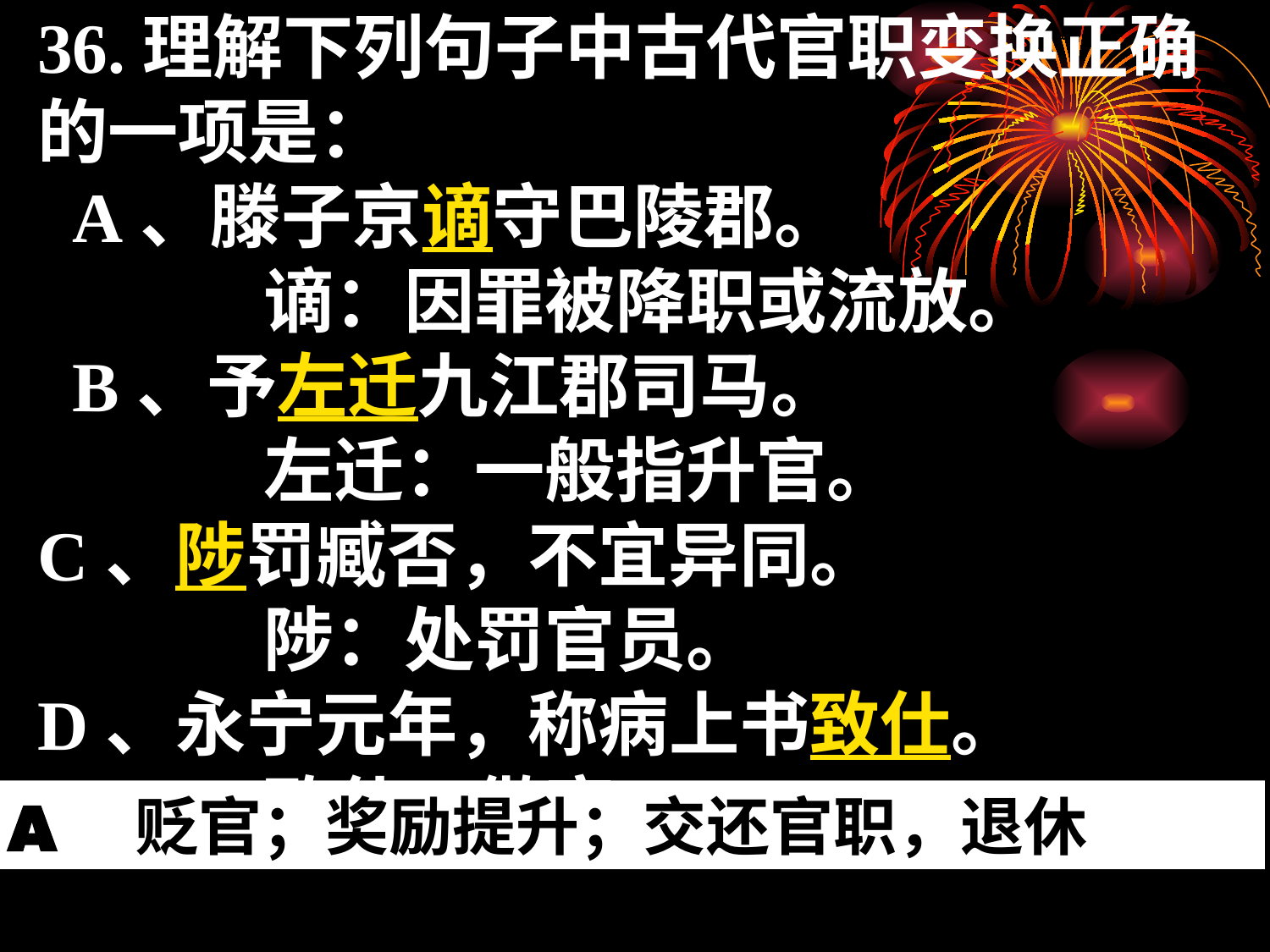

36.理解下列句子中古代官职变换正确的一项是：
  A、滕子京谪守巴陵郡。
             谪：因罪被降职或流放。
  B、予左迁九江郡司马。
             左迁：一般指升官。
C、陟罚臧否，不宜异同。
             陟：处罚官员。
D、永宁元年，称病上书致仕。
             致仕：做官
A   贬官；奖励提升；交还官职，退休